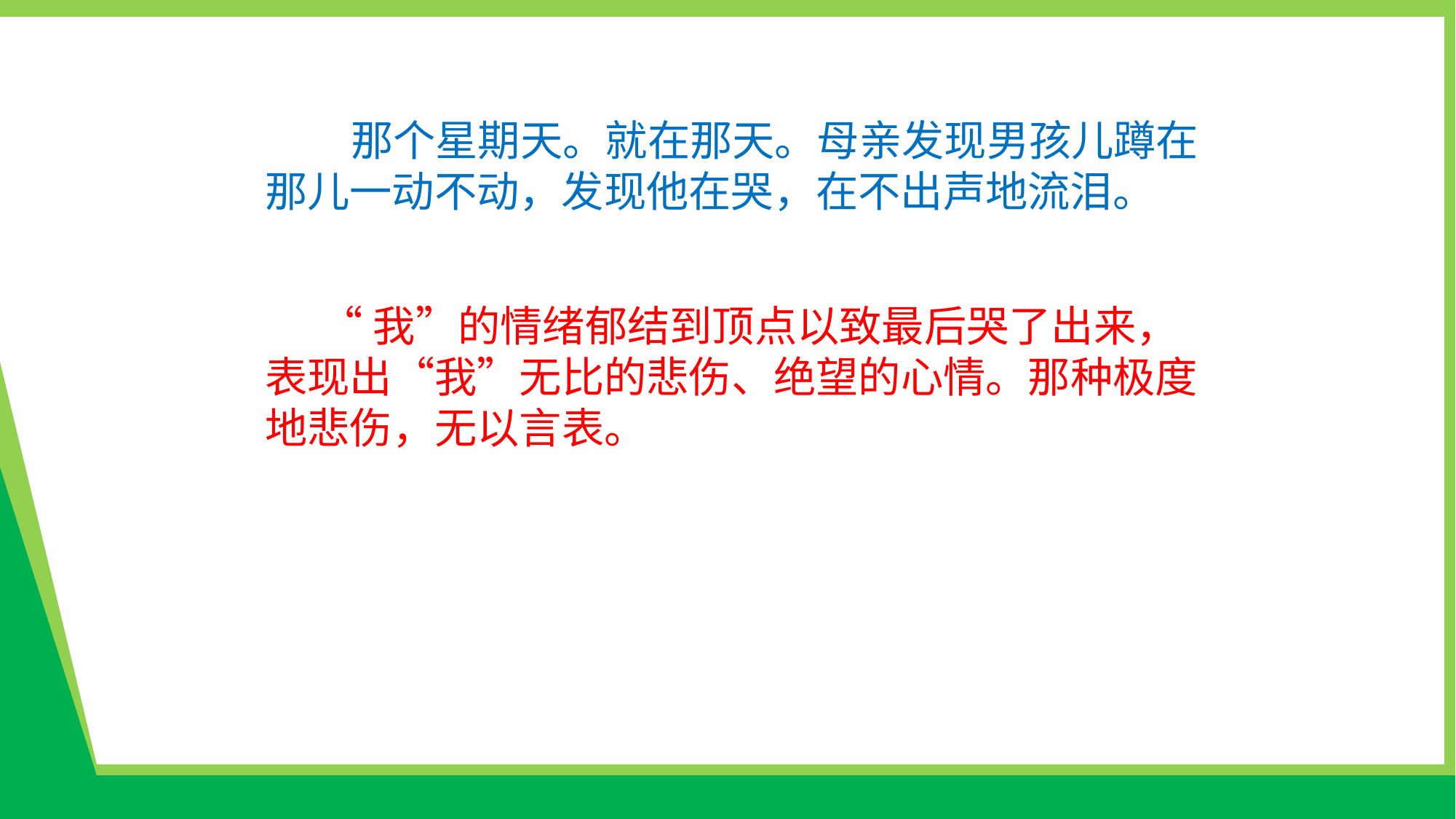

那个星期天。就在那天。母亲发现男孩儿蹲在那儿一动不动，发现他在哭，在不出声地流泪。
         “我”的情绪郁结到顶点以致最后哭了出来，表现出“我”无比的悲伤、绝望的心情。那种极度地悲伤，无以言表。